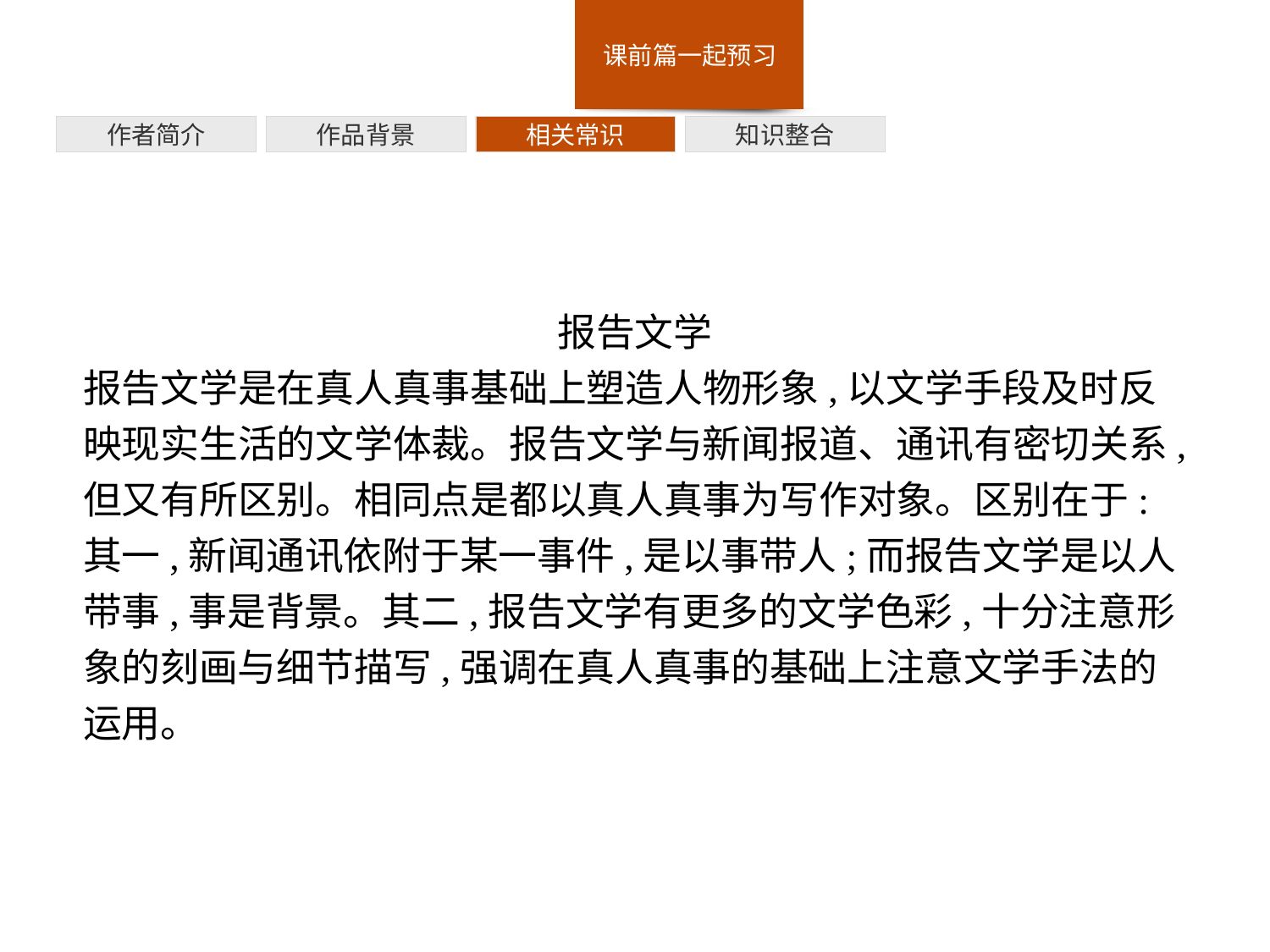

作者简介
作品背景
相关常识
知识整合
报告文学
报告文学是在真人真事基础上塑造人物形象,以文学手段及时反映现实生活的文学体裁。报告文学与新闻报道、通讯有密切关系,但又有所区别。相同点是都以真人真事为写作对象。区别在于:其一,新闻通讯依附于某一事件,是以事带人;而报告文学是以人带事,事是背景。其二,报告文学有更多的文学色彩,十分注意形象的刻画与细节描写,强调在真人真事的基础上注意文学手法的运用。